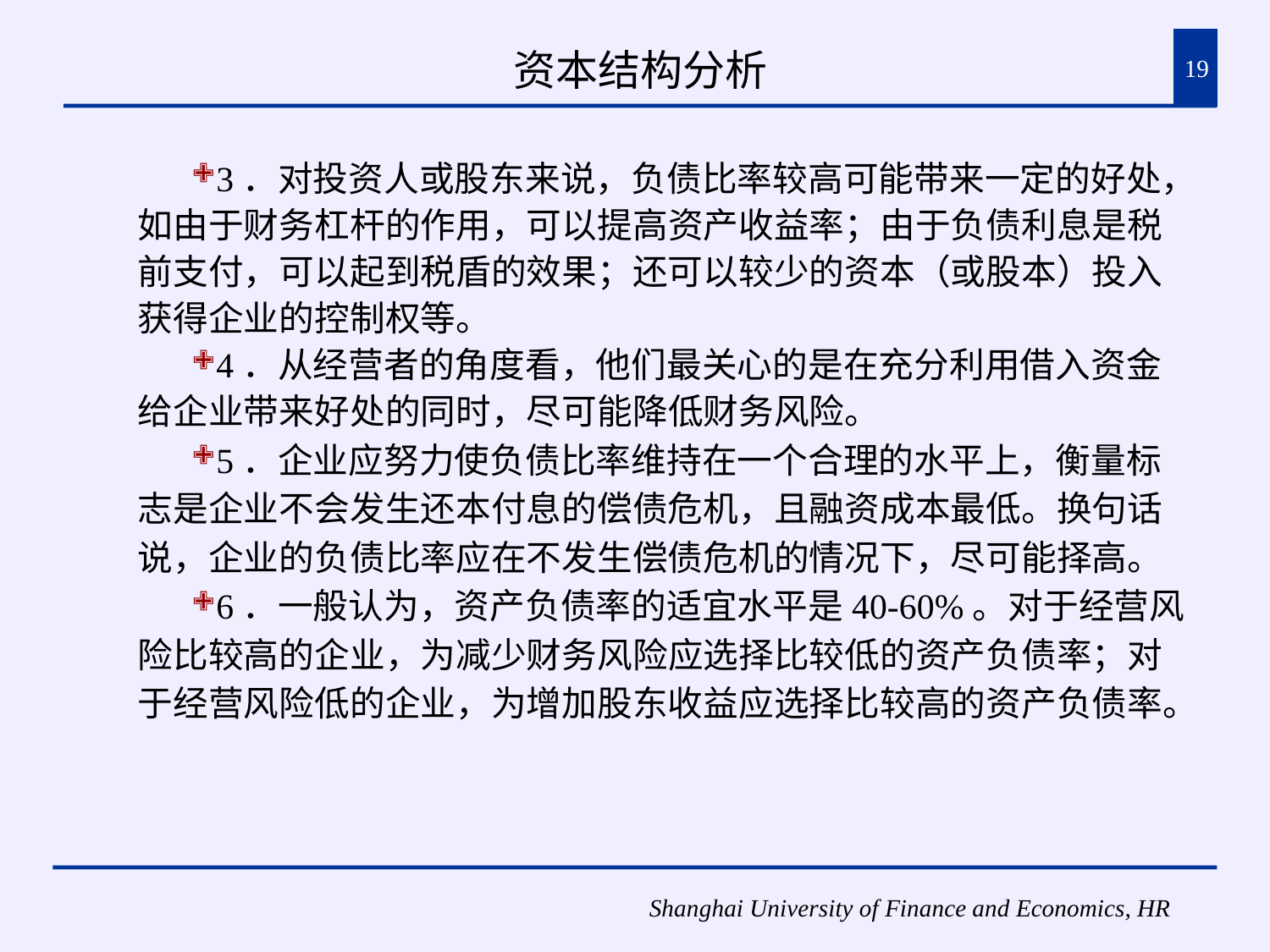

# 资本结构分析
19
3．对投资人或股东来说，负债比率较高可能带来一定的好处，如由于财务杠杆的作用，可以提高资产收益率；由于负债利息是税前支付，可以起到税盾的效果；还可以较少的资本（或股本）投入获得企业的控制权等。
4．从经营者的角度看，他们最关心的是在充分利用借入资金给企业带来好处的同时，尽可能降低财务风险。
5．企业应努力使负债比率维持在一个合理的水平上，衡量标志是企业不会发生还本付息的偿债危机，且融资成本最低。换句话说，企业的负债比率应在不发生偿债危机的情况下，尽可能择高。
6．一般认为，资产负债率的适宜水平是40-60%。对于经营风险比较高的企业，为减少财务风险应选择比较低的资产负债率；对于经营风险低的企业，为增加股东收益应选择比较高的资产负债率。